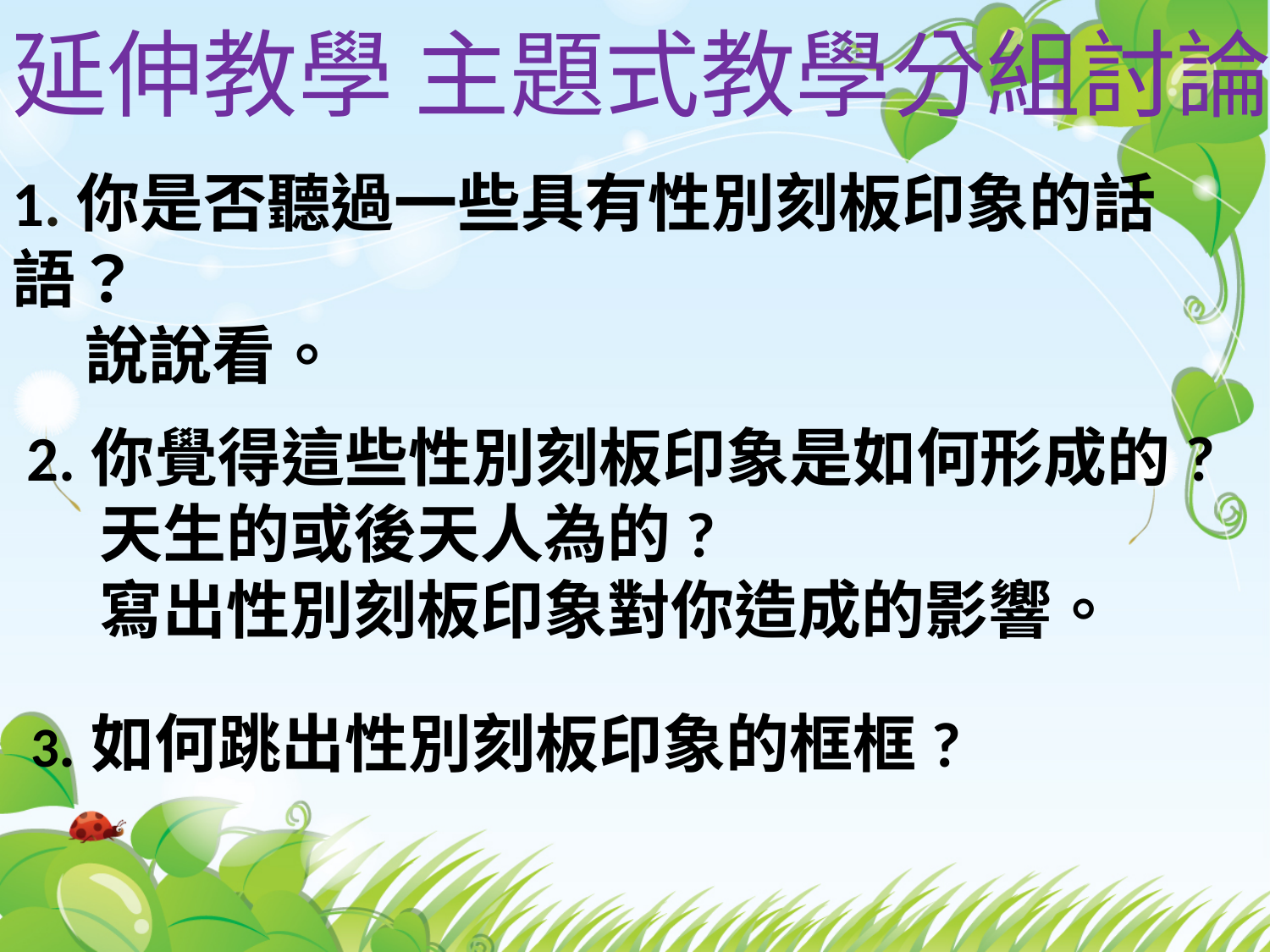

延伸教學 主題式教學分組討論:

1.你是否聽過一些具有性別刻板印象的話語？
    說說看。
2.你覺得這些性別刻板印象是如何形成的?
    天生的或後天人為的?
    寫出性別刻板印象對你造成的影響。
3.如何跳出性別刻板印象的框框?